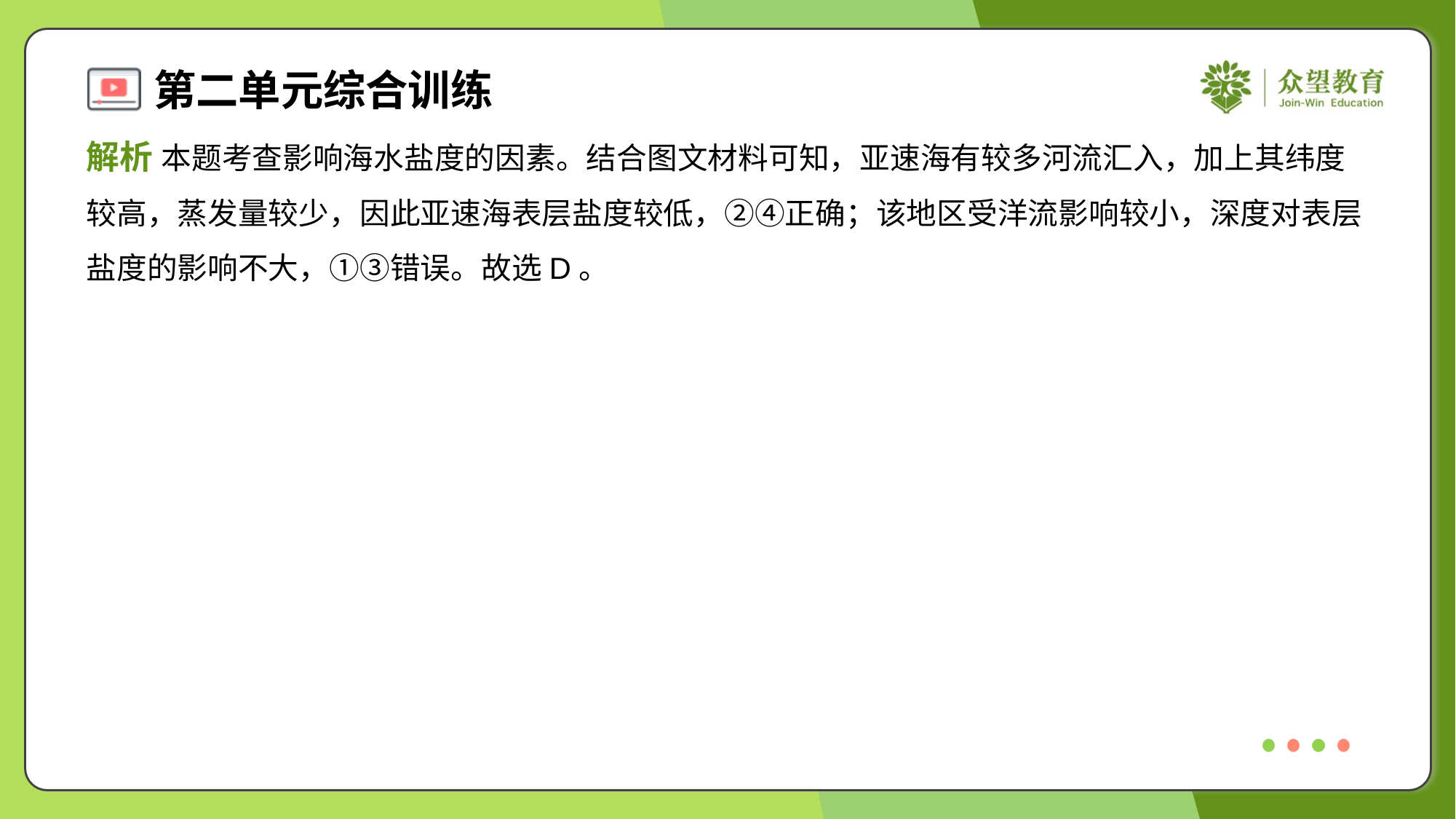

解析 本题考查影响海水盐度的因素。结合图文材料可知，亚速海有较多河流汇入，加上其纬度
较高，蒸发量较少，因此亚速海表层盐度较低，②④正确；该地区受洋流影响较小，深度对表层
盐度的影响不大，①③错误。故选D。